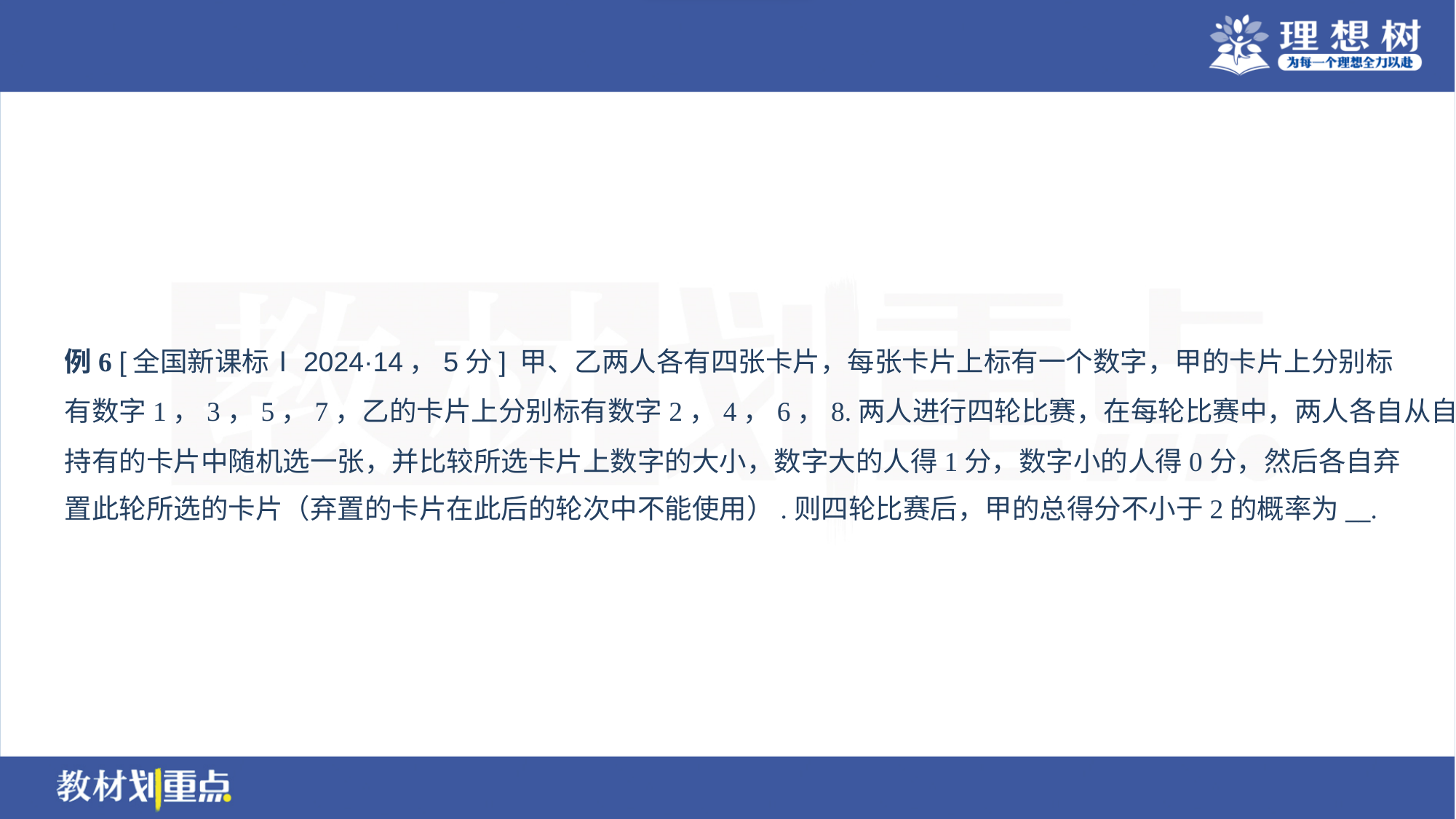

例6 [全国新课标Ⅰ2024·14，5分] 甲、乙两人各有四张卡片，每张卡片上标有一个数字，甲的卡片上分别标
有数字1，3，5，7，乙的卡片上分别标有数字2，4，6，8.两人进行四轮比赛，在每轮比赛中，两人各自从自己
持有的卡片中随机选一张，并比较所选卡片上数字的大小，数字大的人得1分，数字小的人得0分，然后各自弃
置此轮所选的卡片（弃置的卡片在此后的轮次中不能使用）.则四轮比赛后，甲的总得分不小于2的概率为__.